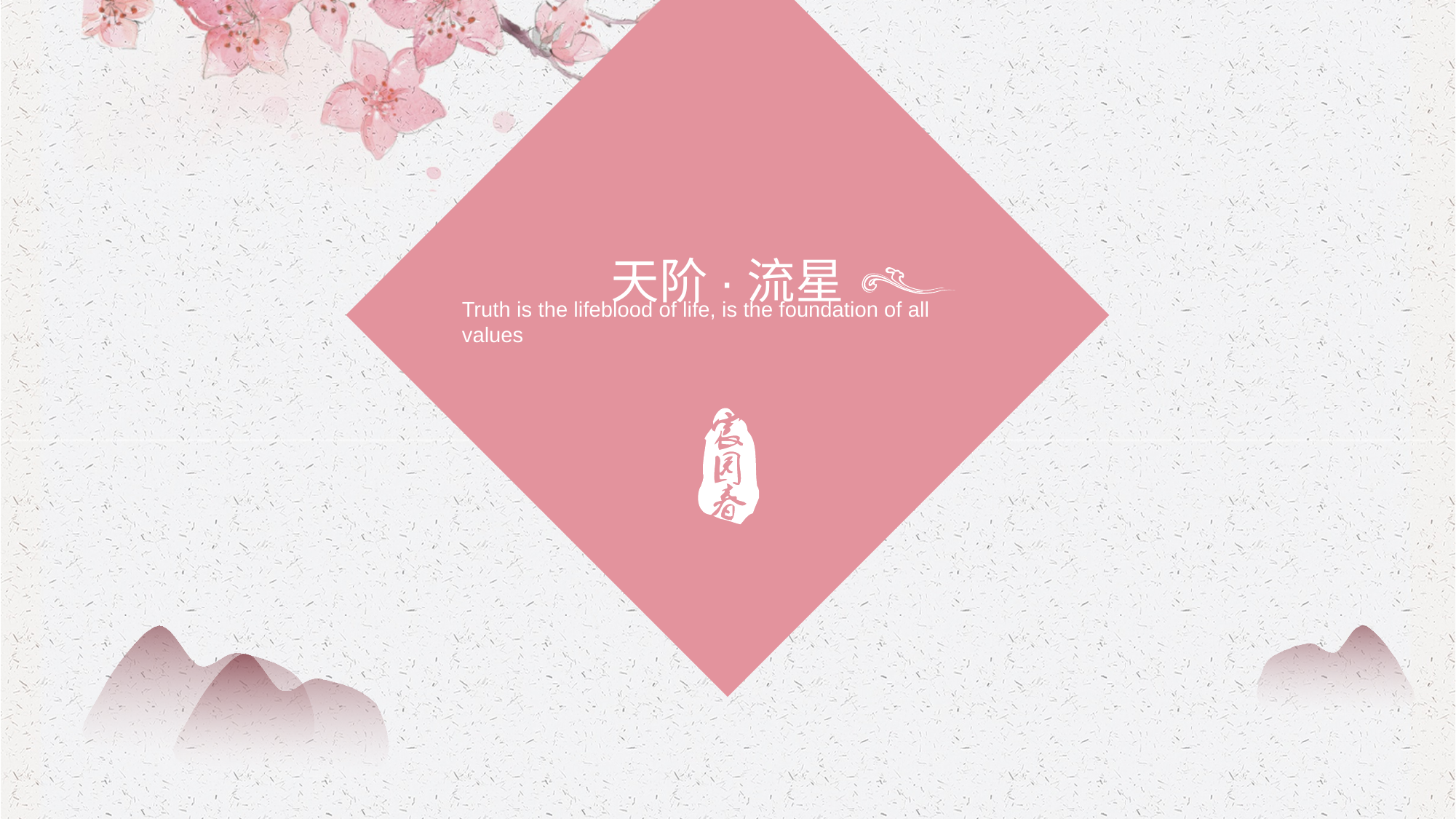

天阶·流星

Truth is the lifeblood of life, is the foundation of all values